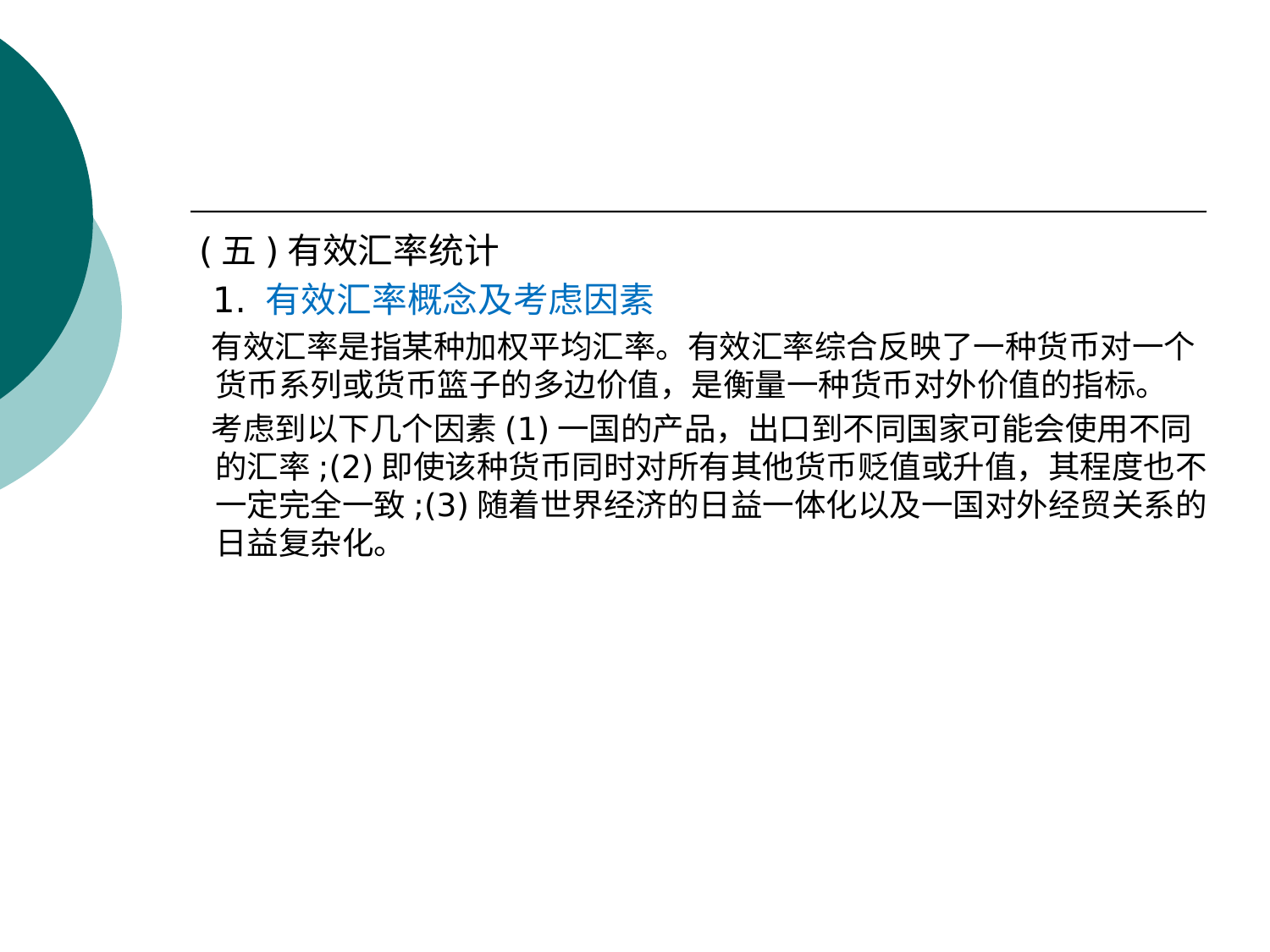

#
   (五)有效汇率统计
    1. 有效汇率概念及考虑因素
     有效汇率是指某种加权平均汇率。有效汇率综合反映了一种货币对一个货币系列或货币篮子的多边价值，是衡量一种货币对外价值的指标。
     考虑到以下几个因素(1)一国的产品，出口到不同国家可能会使用不同的汇率;(2)即使该种货币同时对所有其他货币贬值或升值，其程度也不一定完全一致;(3)随着世界经济的日益一体化以及一国对外经贸关系的日益复杂化。